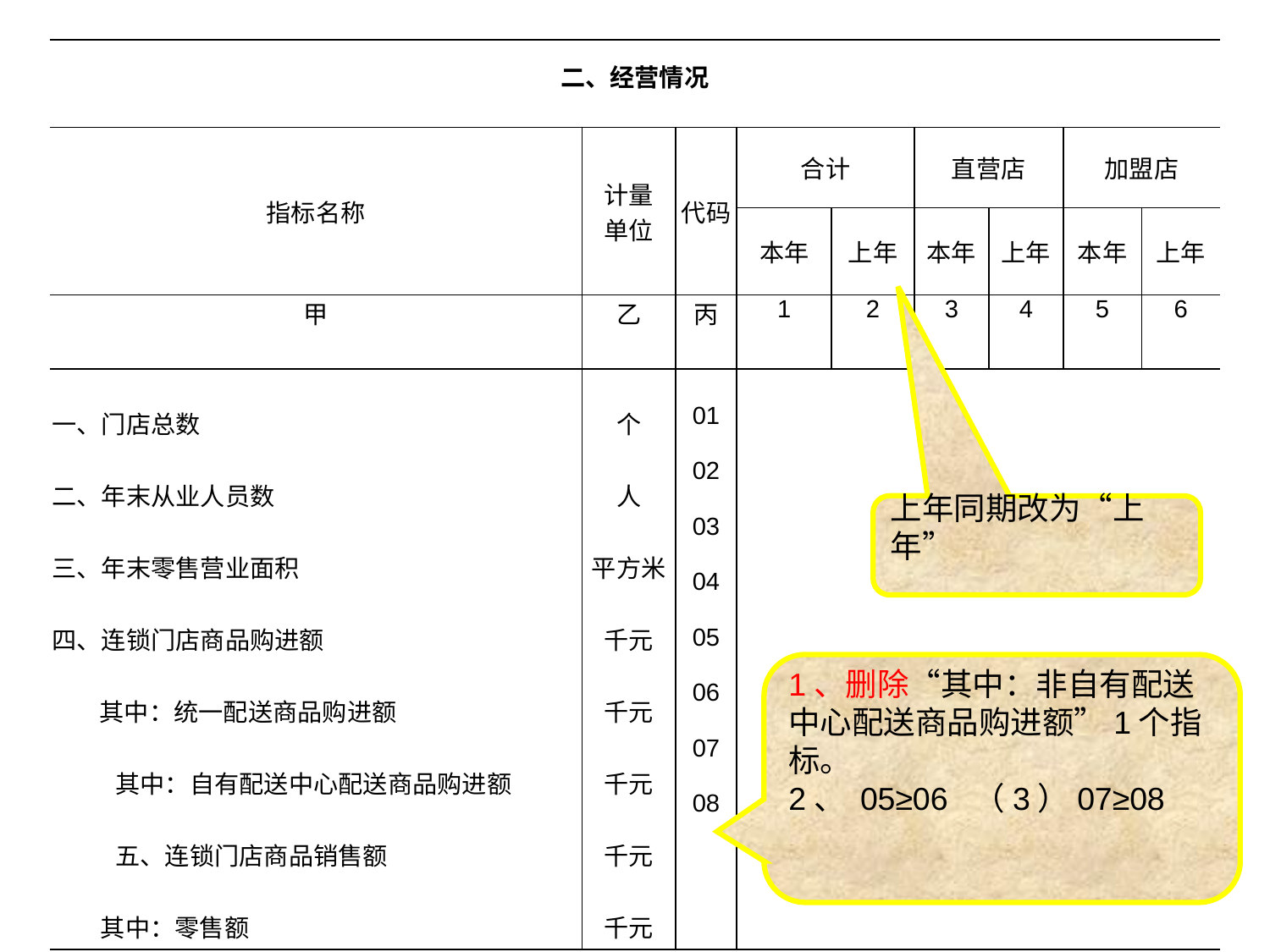

| 二、经营情况 |  |  |  |  |  |  |  |  |
| --- | --- | --- | --- | --- | --- | --- | --- | --- |
| 指标名称 | 计量 单位 | 代码 | 合计 |  | 直营店 |  | 加盟店 |  |
|  |  |  | 本年 | 上年 | 本年 | 上年 | 本年 | 上年 |
| 甲 | 乙 | 丙 | 1 | 2 | 3 | 4 | 5 | 6 |
| 一、门店总数 二、年末从业人员数 三、年末零售营业面积 四、连锁门店商品购进额 其中：统一配送商品购进额 其中：自有配送中心配送商品购进额 五、连锁门店商品销售额 其中：零售额 | 个 人 平方米 千元 千元 千元 千元 千元 | 01 02 03 04 05 06 07 08 |  |  |  |  |  |  |
上年同期改为“上年”
1、删除“其中：非自有配送中心配送商品购进额”1个指标。
2、 05≥06  （3）07≥08